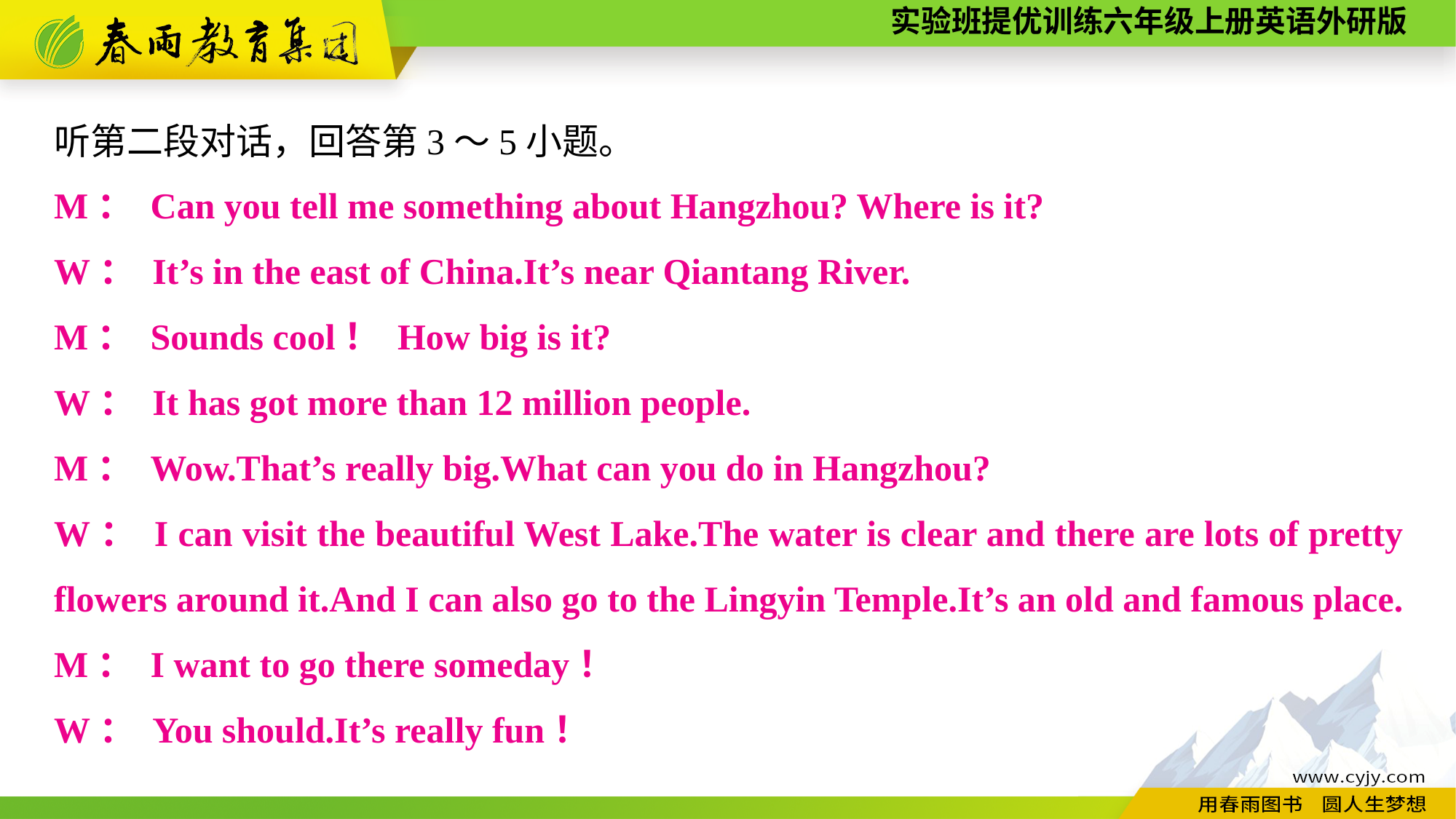

听第二段对话，回答第3～5小题。
M： Can you tell me something about Hangzhou? Where is it?
W： It’s in the east of China.It’s near Qiantang River.
M： Sounds cool！ How big is it?
W： It has got more than 12 million people.
M： Wow.That’s really big.What can you do in Hangzhou?
W： I can visit the beautiful West Lake.The water is clear and there are lots of pretty flowers around it.And I can also go to the Lingyin Temple.It’s an old and famous place.
M： I want to go there someday！
W： You should.It’s really fun！